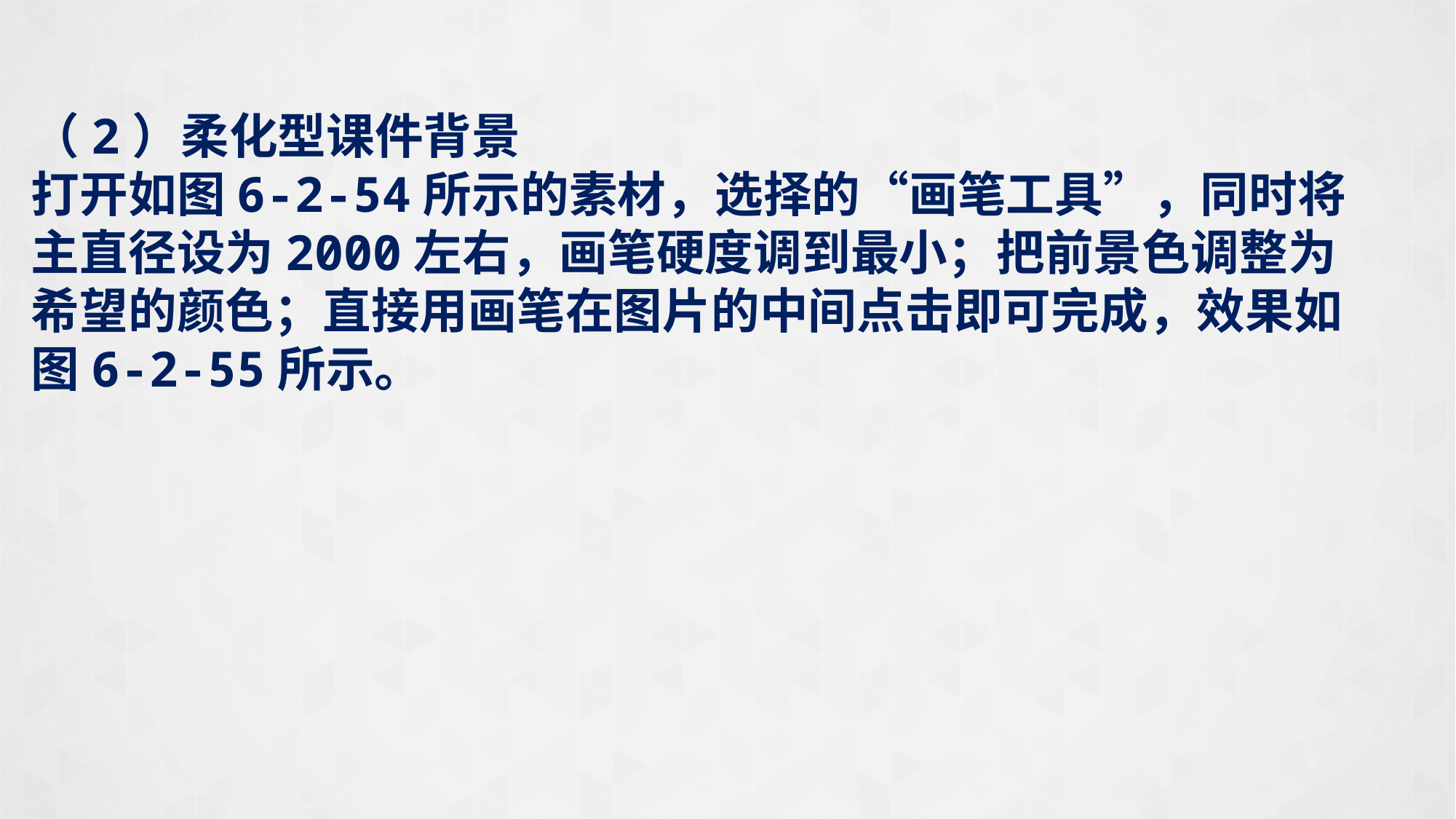

（2）柔化型课件背景
打开如图6-2-54所示的素材，选择的“画笔工具”，同时将主直径设为2000左右，画笔硬度调到最小；把前景色调整为希望的颜色；直接用画笔在图片的中间点击即可完成，效果如图6-2-55所示。